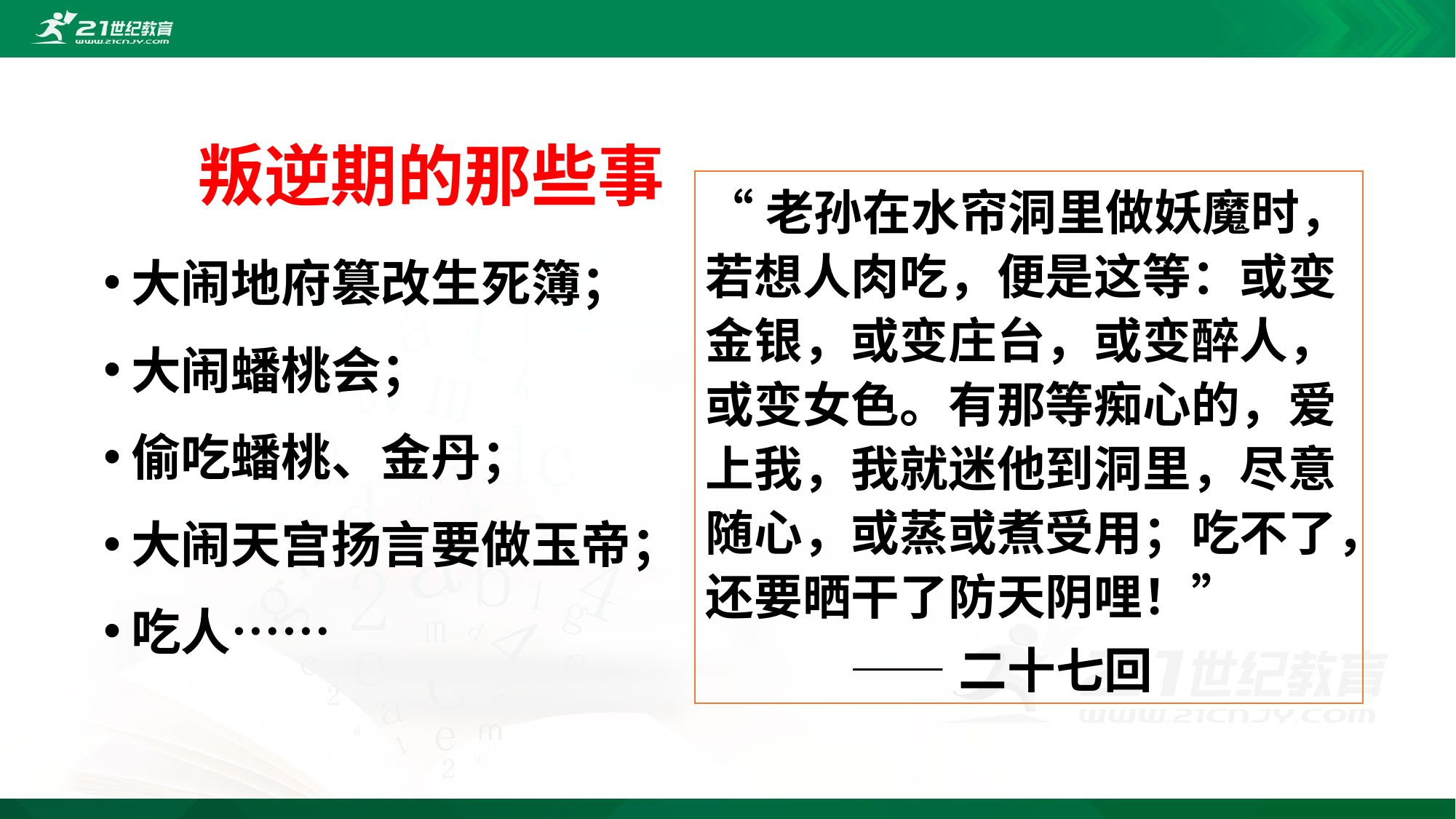

# 叛逆期的那些事
“老孙在水帘洞里做妖魔时，若想人肉吃，便是这等：或变金银，或变庄台，或变醉人，或变女色。有那等痴心的，爱上我，我就迷他到洞里，尽意随心，或蒸或煮受用；吃不了，还要晒干了防天阴哩！”
             ——二十七回
大闹地府篡改生死簿；
大闹蟠桃会；
偷吃蟠桃、金丹；
大闹天宫扬言要做玉帝；
吃人……